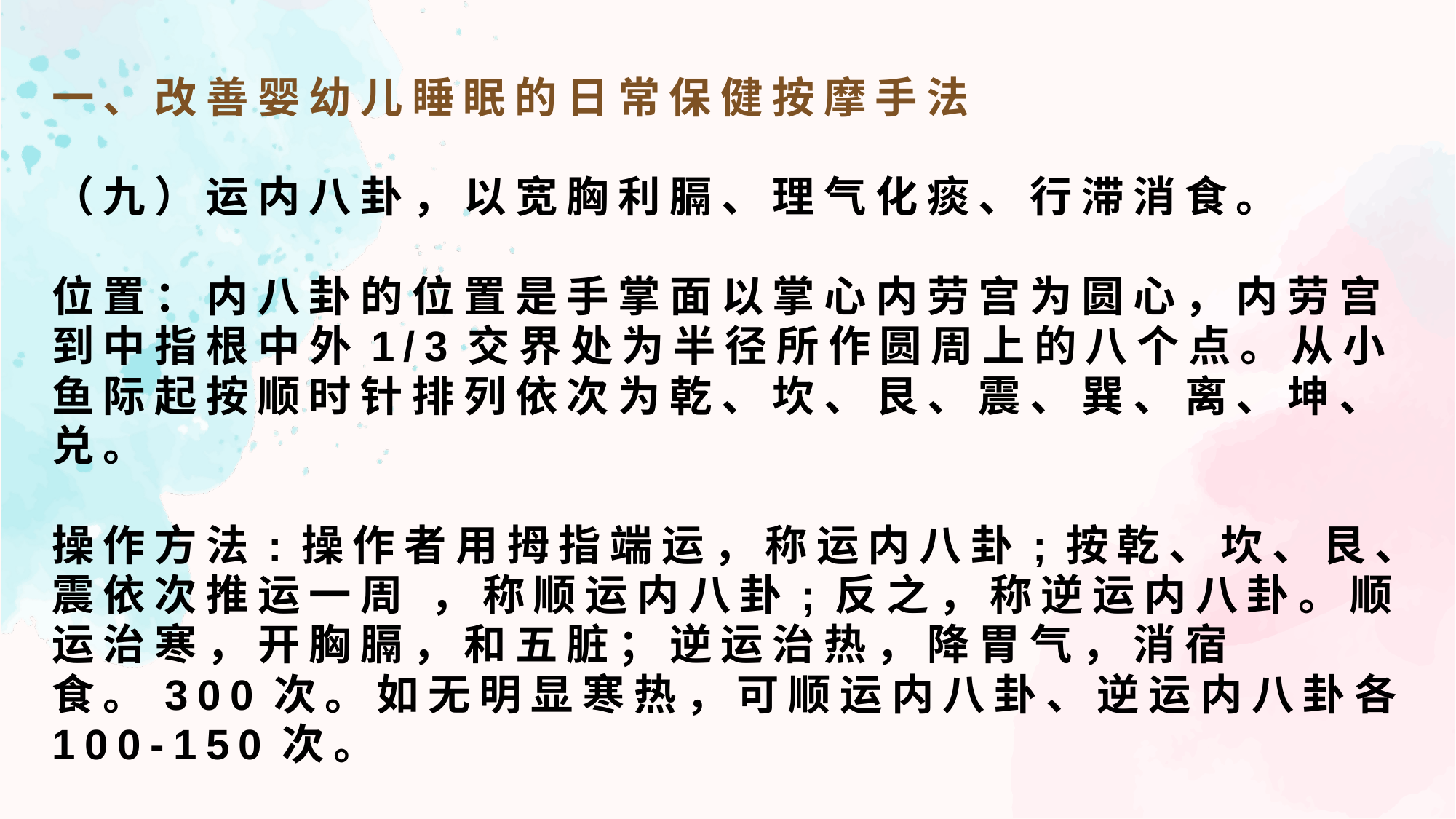

一、改善婴幼儿睡眠的日常保健按摩手法

（九）运内八卦，以宽胸利膈、理气化痰、行滞消食。

位置：内八卦的位置是手掌面以掌心内劳宫为圆心，内劳宫到中指根中外1/3交界处为半径所作圆周上的八个点。从小鱼际起按顺时针排列依次为乾、坎、艮、震、巽、离、坤、兑。

操作方法:操作者用拇指端运，称运内八卦;按乾、坎、艮、震依次推运一周 ，称顺运内八卦;反之，称逆运内八卦。顺运治寒，开胸膈，和五脏；逆运治热，降胃气，消宿食。300次。如无明显寒热，可顺运内八卦、逆运内八卦各100-150次。